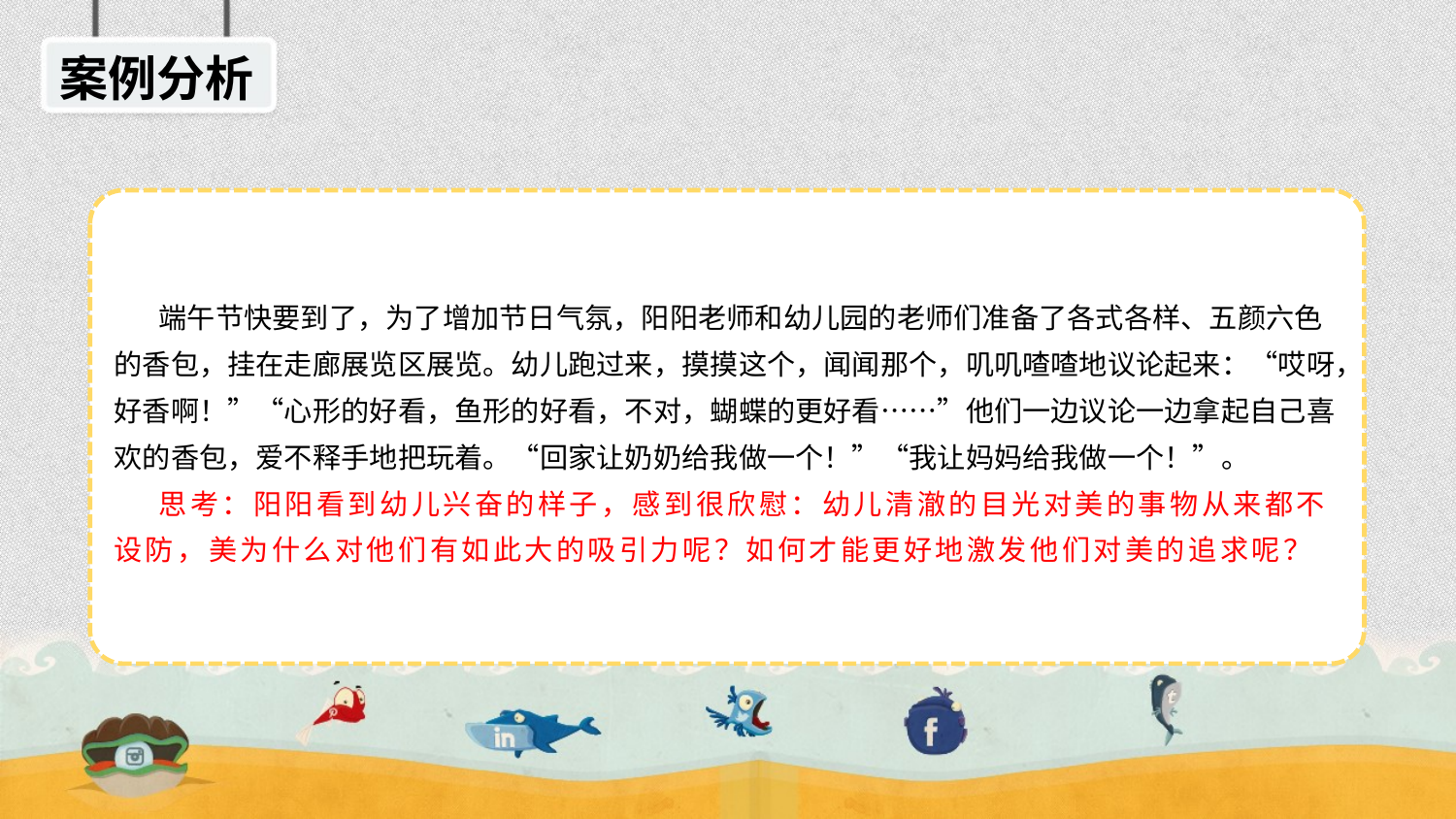

案例分析
    端午节快要到了，为了增加节日气氛，阳阳老师和幼儿园的老师们准备了各式各样、五颜六色的香包，挂在走廊展览区展览。幼儿跑过来，摸摸这个，闻闻那个，叽叽喳喳地议论起来：“哎呀，好香啊！”“心形的好看，鱼形的好看，不对，蝴蝶的更好看……”他们一边议论一边拿起自己喜欢的香包，爱不释手地把玩着。“回家让奶奶给我做一个！”“我让妈妈给我做一个！”。
    思考：阳阳看到幼儿兴奋的样子，感到很欣慰：幼儿清澈的目光对美的事物从来都不设防，美为什么对他们有如此大的吸引力呢？如何才能更好地激发他们对美的追求呢？